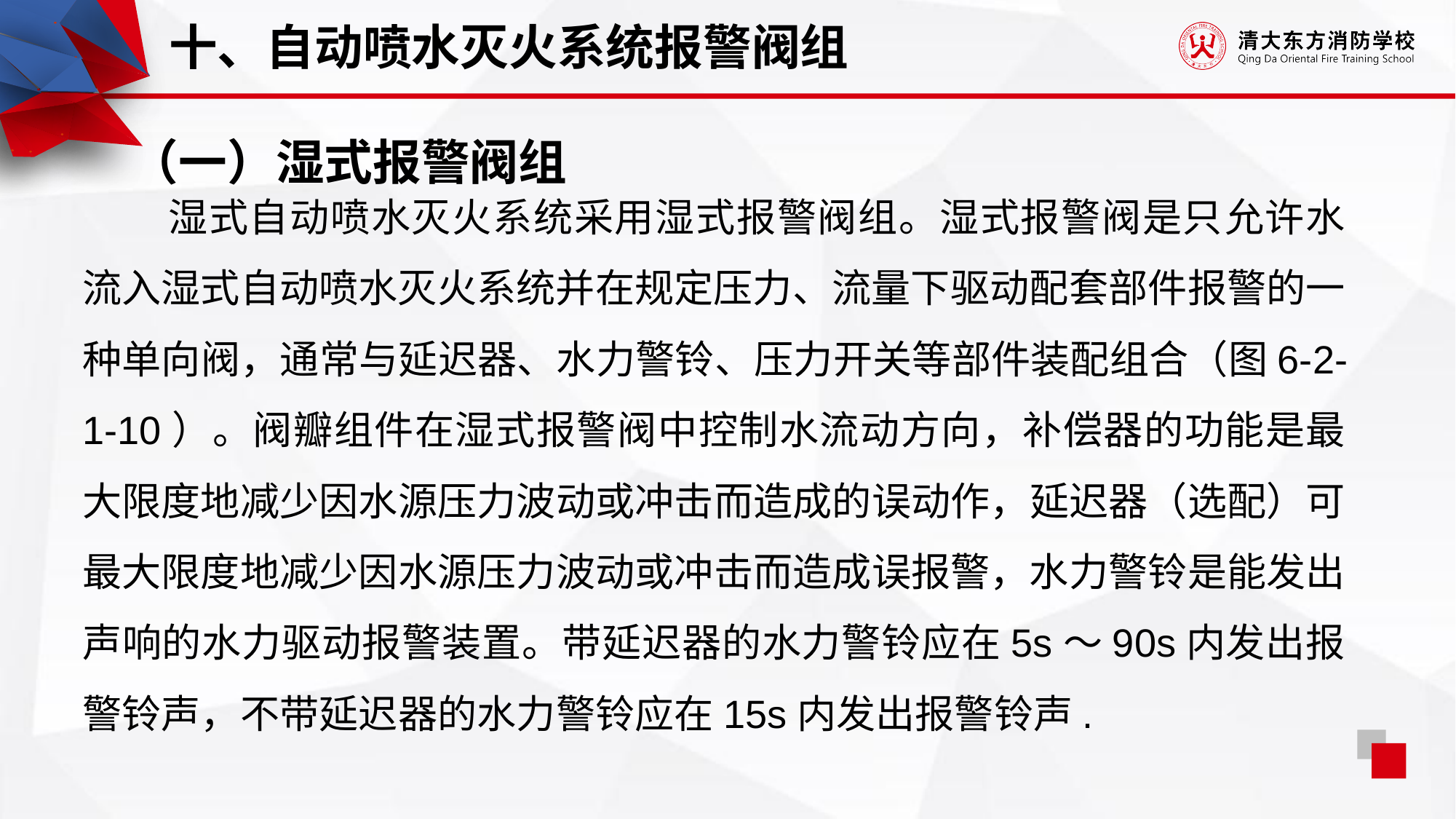

十、自动喷水灭火系统报警阀组

（一）湿式报警阀组
湿式自动喷水灭火系统采用湿式报警阀组。湿式报警阀是只允许水流入湿式自动喷水灭火系统并在规定压力、流量下驱动配套部件报警的一种单向阀，通常与延迟器、水力警铃、压力开关等部件装配组合（图6-2-1-10）。阀瓣组件在湿式报警阀中控制水流动方向，补偿器的功能是最大限度地减少因水源压力波动或冲击而造成的误动作，延迟器（选配）可最大限度地减少因水源压力波动或冲击而造成误报警，水力警铃是能发出声响的水力驱动报警装置。带延迟器的水力警铃应在5s～90s内发出报警铃声，不带延迟器的水力警铃应在15s内发出报警铃声.